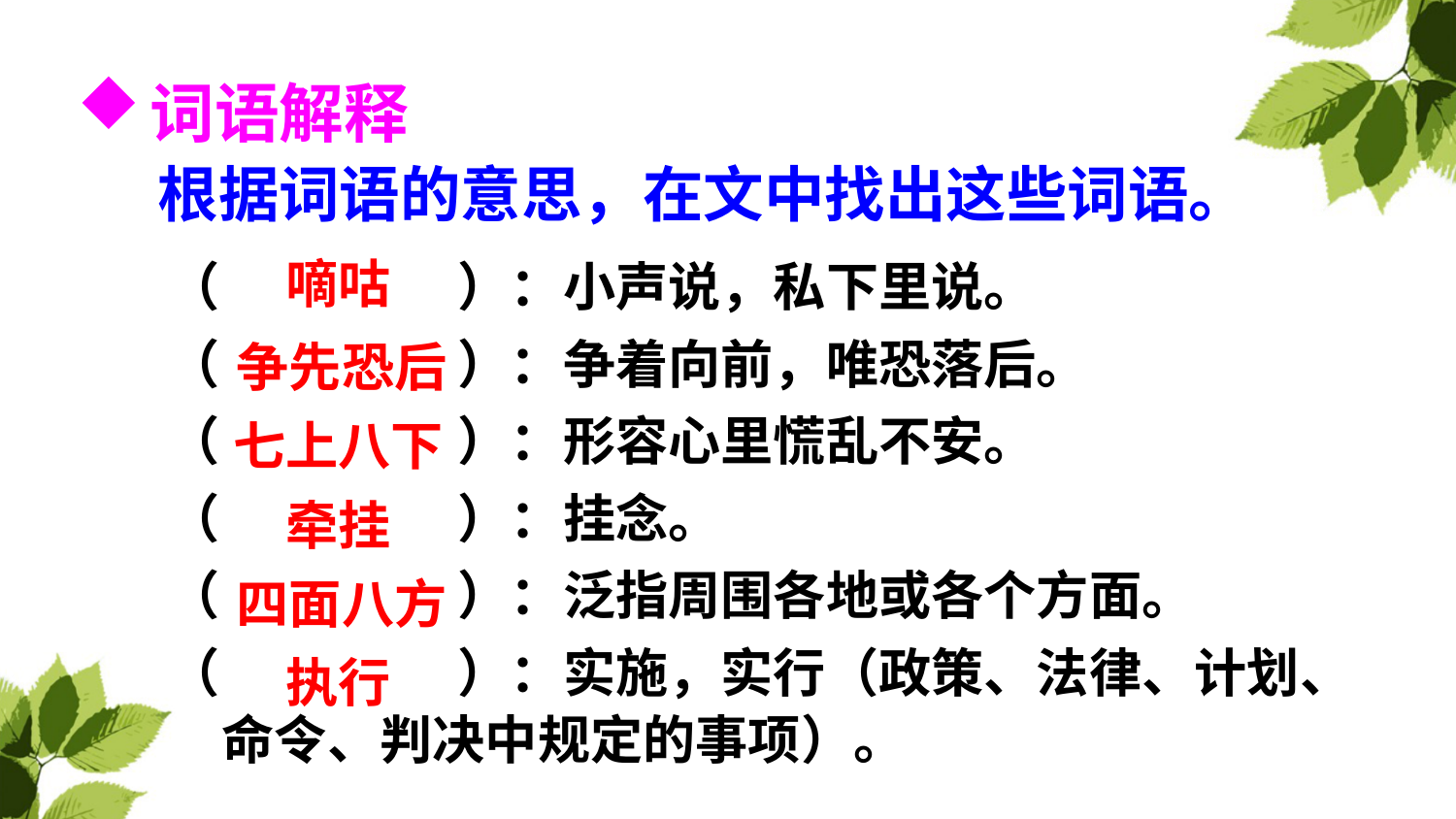

词语解释
根据词语的意思，在文中找出这些词语。
（                    ）：小声说，私下里说。
（                    ）：争着向前，唯恐落后。
（                    ）：形容心里慌乱不安。
（                    ）：挂念。
（                    ）：泛指周围各地或各个方面。
（                    ）：实施，实行（政策、法律、计划、命令、判决中规定的事项）。
嘀咕
争先恐后
七上八下
牵挂
四面八方
执行